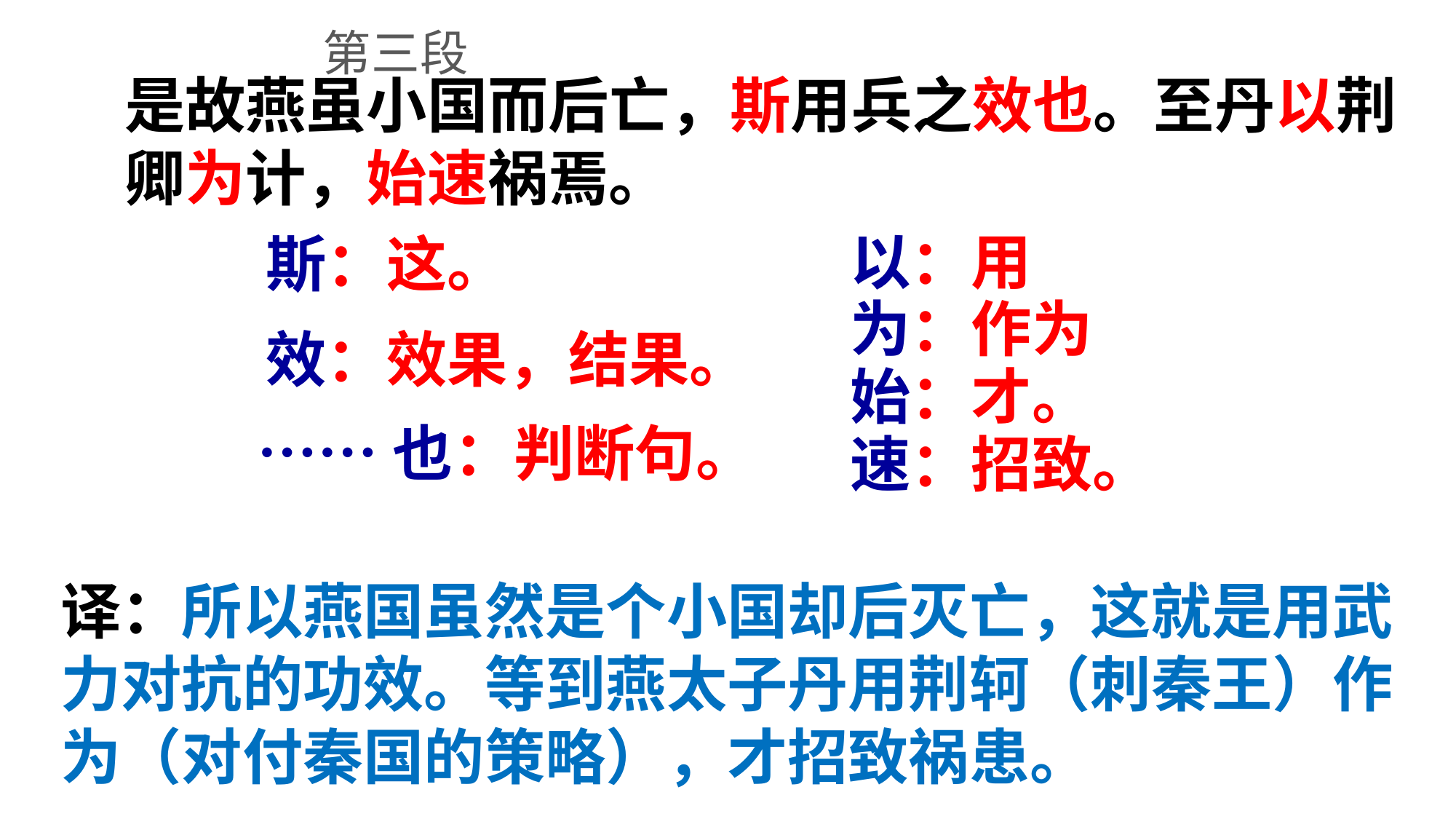

第三段
是故燕虽小国而后亡，斯用兵之效也。至丹以荆卿为计，始速祸焉。
以：用
斯：这。
为：作为
效：效果，结果。
始：才。
……也：判断句。
速：招致。
译：所以燕国虽然是个小国却后灭亡，这就是用武力对抗的功效。等到燕太子丹用荆轲（刺秦王）作为（对付秦国的策略），才招致祸患。